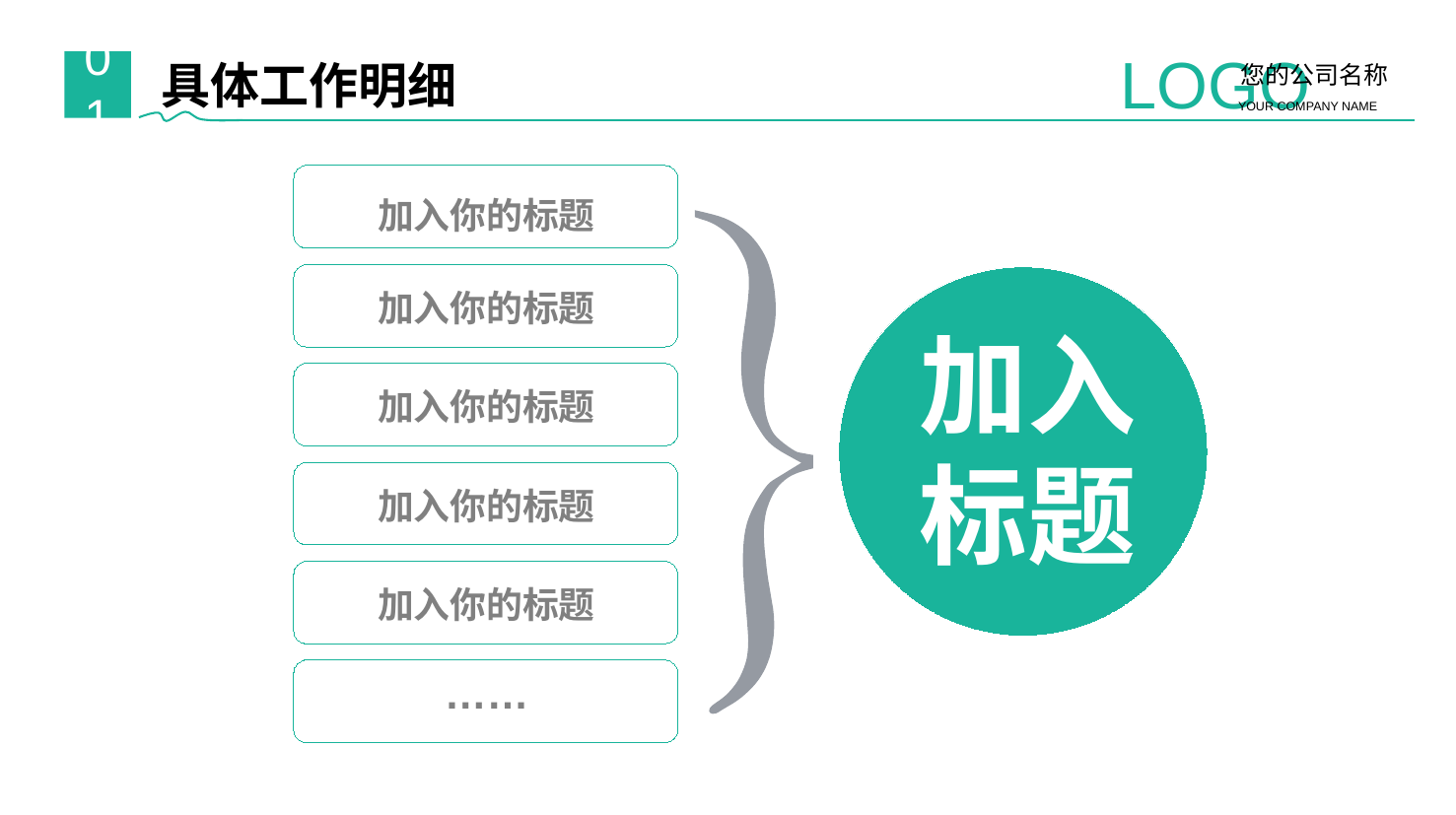

LOGO
您的公司名称
YOUR COMPANY NAME
具体工作明细
01

加入你的标题

加入你的标题

加入标题

加入你的标题

加入你的标题

加入你的标题

……